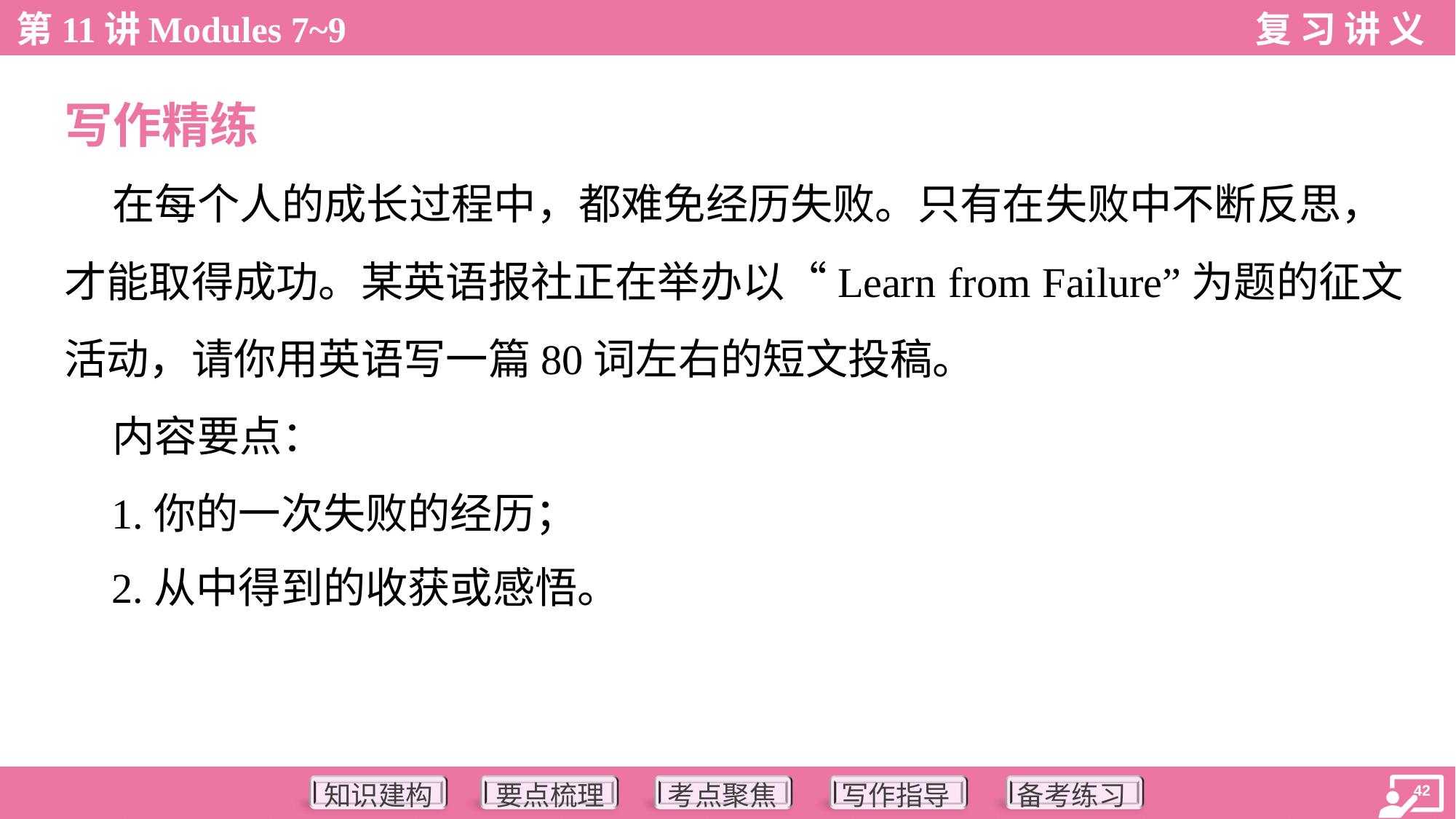

写作精练
    在每个人的成长过程中，都难免经历失败。只有在失败中不断反思，
才能取得成功。某英语报社正在举办以“Learn from Failure”为题的征文
活动，请你用英语写一篇80词左右的短文投稿。
    内容要点：
    1.你的一次失败的经历；
    2.从中得到的收获或感悟。